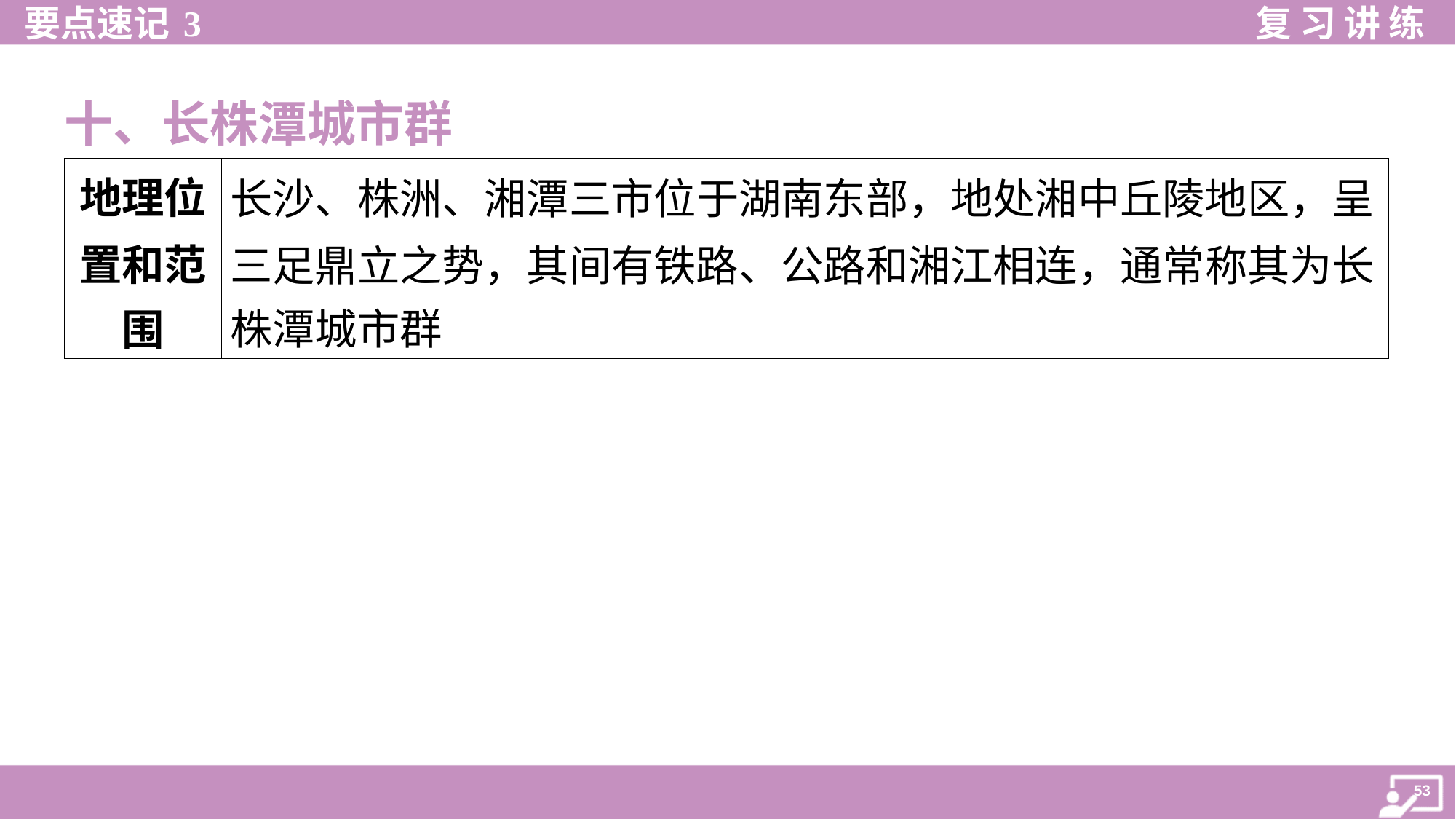

十、长株潭城市群
| 地理位 置和范 围 | 长沙、株洲、湘潭三市位于湖南东部，地处湘中丘陵地区，呈 三足鼎立之势，其间有铁路、公路和湘江相连，通常称其为长 株潭城市群 |
| --- | --- |